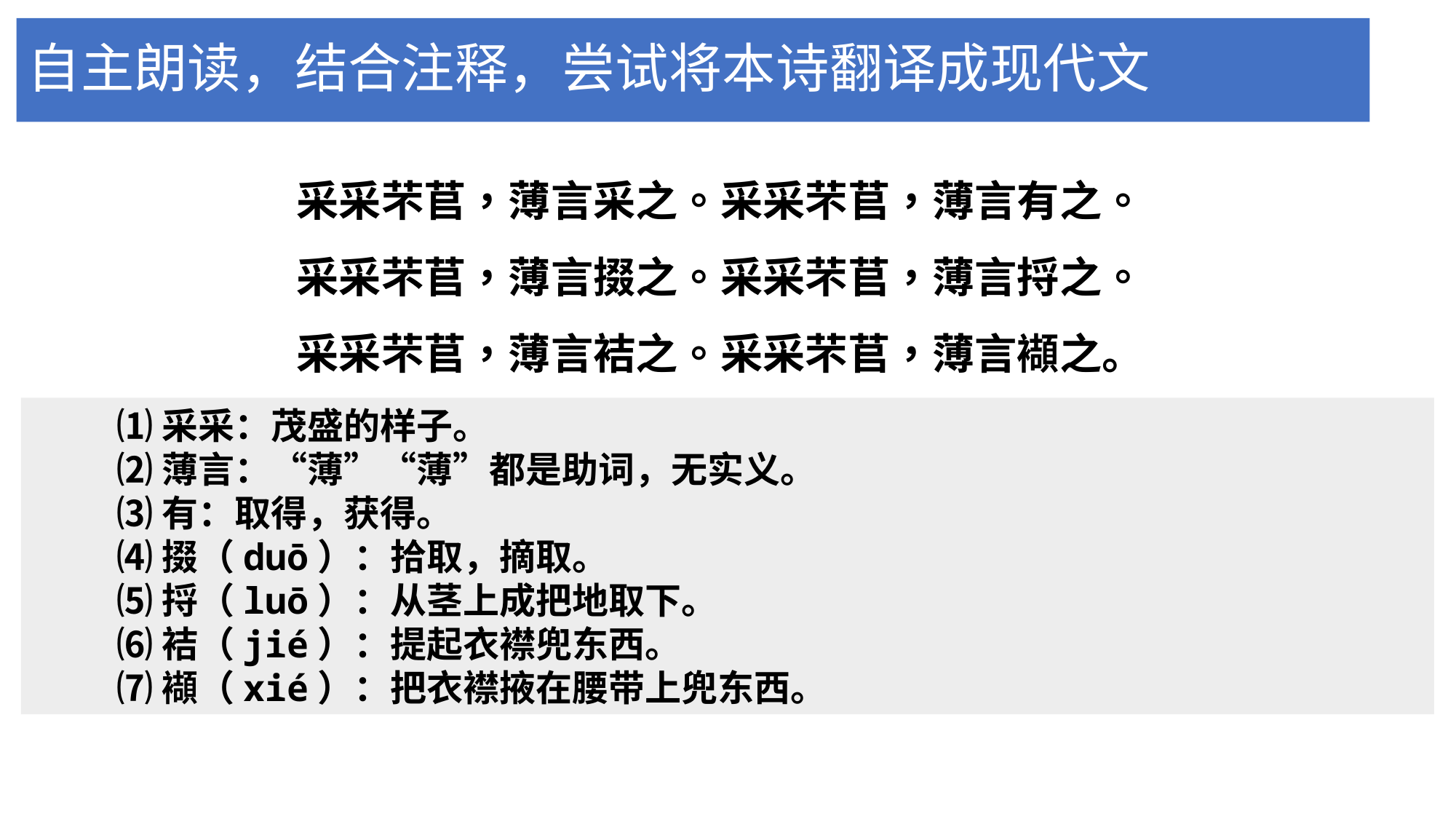

# 自主朗读，结合注释，尝试将本诗翻译成现代文
采采芣苢，薄言采之。采采芣苢，薄言有之。
采采芣苢，薄言掇之。采采芣苢，薄言捋之。
采采芣苢，薄言袺之。采采芣苢，薄言襭之。
⑴采采：茂盛的样子。
⑵薄言：“薄”“薄”都是助词，无实义。
⑶有：取得，获得。
⑷掇（duō）：拾取，摘取。
⑸捋（luō）：从茎上成把地取下。
⑹袺（jié）：提起衣襟兜东西。
⑺襭（xié）：把衣襟掖在腰带上兜东西。